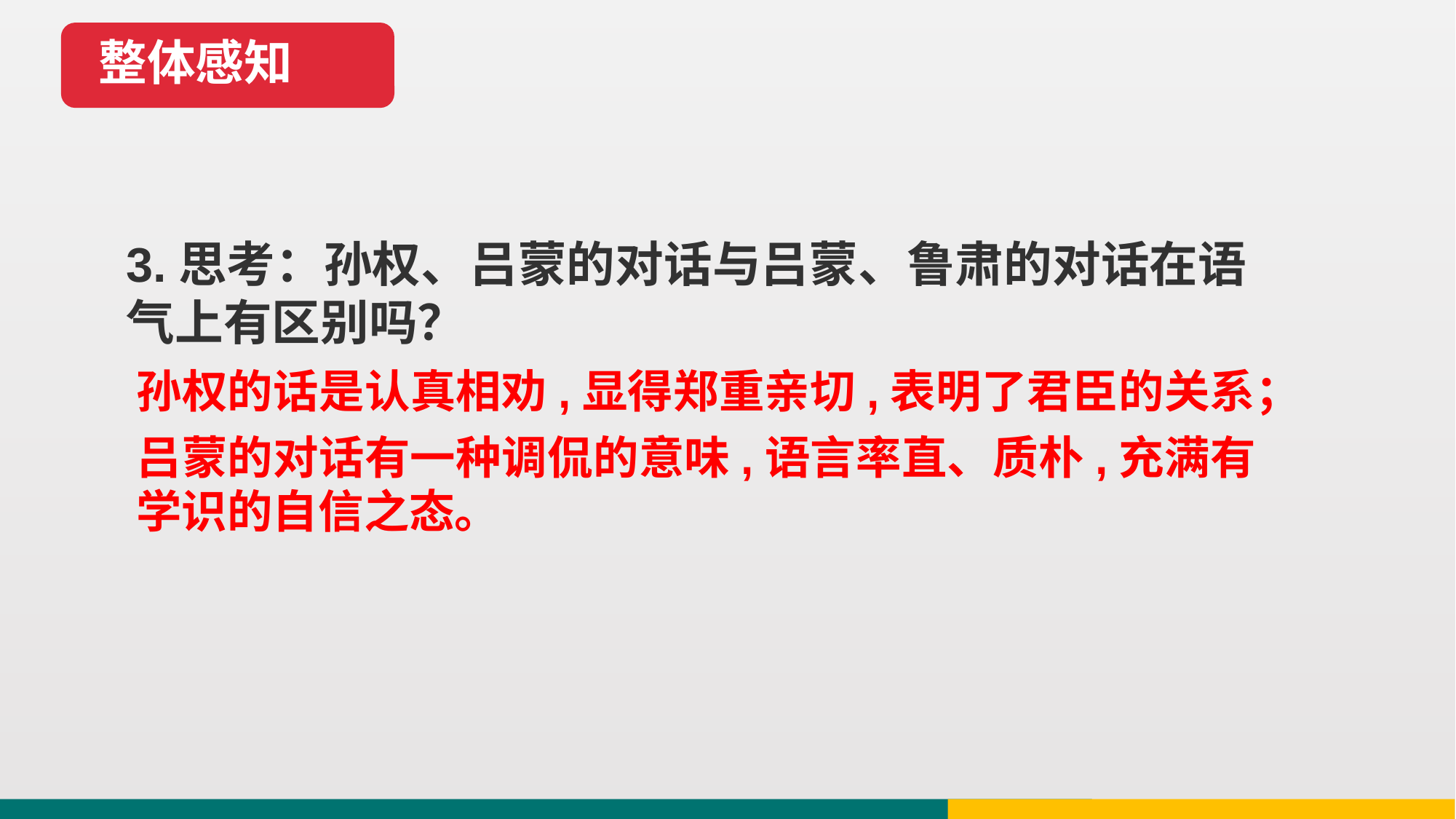

整体感知
3.思考：孙权、吕蒙的对话与吕蒙、鲁肃的对话在语
气上有区别吗？
孙权的话是认真相劝,显得郑重亲切,表明了君臣的关系；
吕蒙的对话有一种调侃的意味,语言率直、质朴,充满有学识的自信之态。